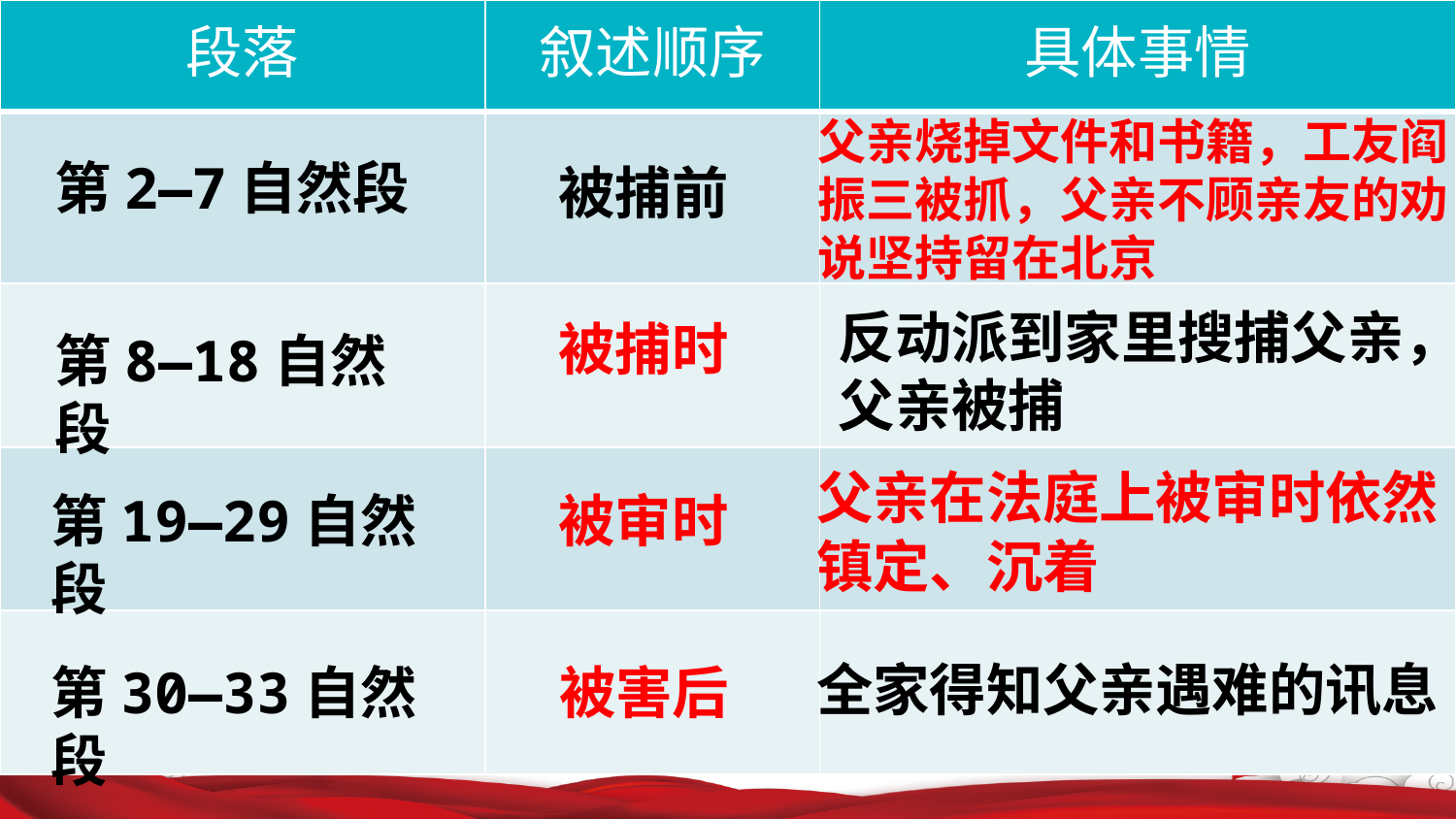

| 段落 | 叙述顺序 | 具体事情 |
| --- | --- | --- |
|  |  |  |
|  |  |  |
|  |  |  |
|  |  |  |
父亲烧掉文件和书籍，工友阎振三被抓，父亲不顾亲友的劝说坚持留在北京
第2—7自然段
被捕前
反动派到家里搜捕父亲，父亲被捕
被捕时
第8—18自然段
父亲在法庭上被审时依然镇定、沉着
第19—29自然段
被审时
全家得知父亲遇难的讯息
被害后
第30—33自然段